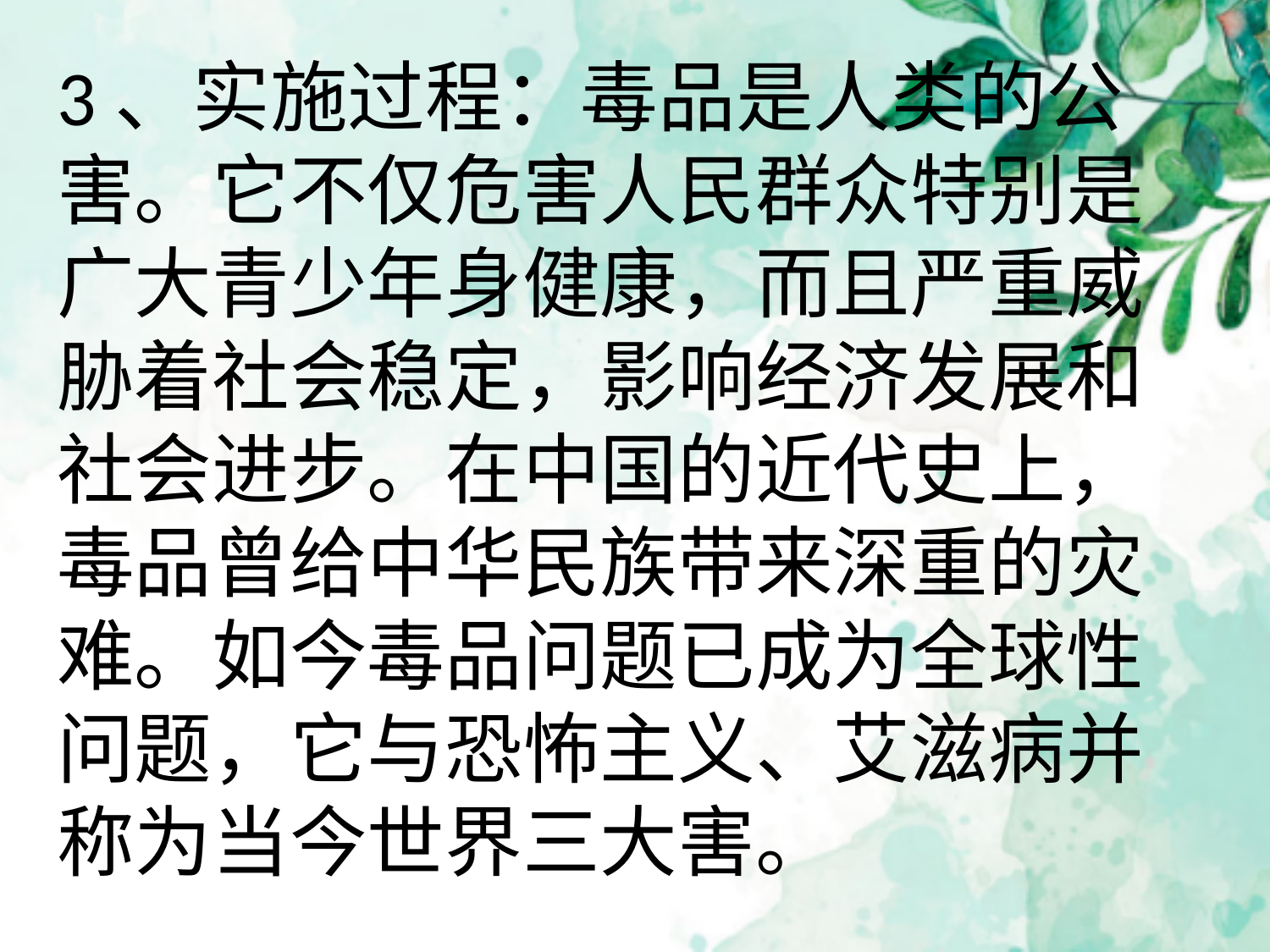

3、实施过程：毒品是人类的公害。它不仅危害人民群众特别是广大青少年身健康，而且严重威胁着社会稳定，影响经济发展和社会进步。在中国的近代史上，毒品曾给中华民族带来深重的灾难。如今毒品问题已成为全球性问题，它与恐怖主义、艾滋病并称为当今世界三大害。